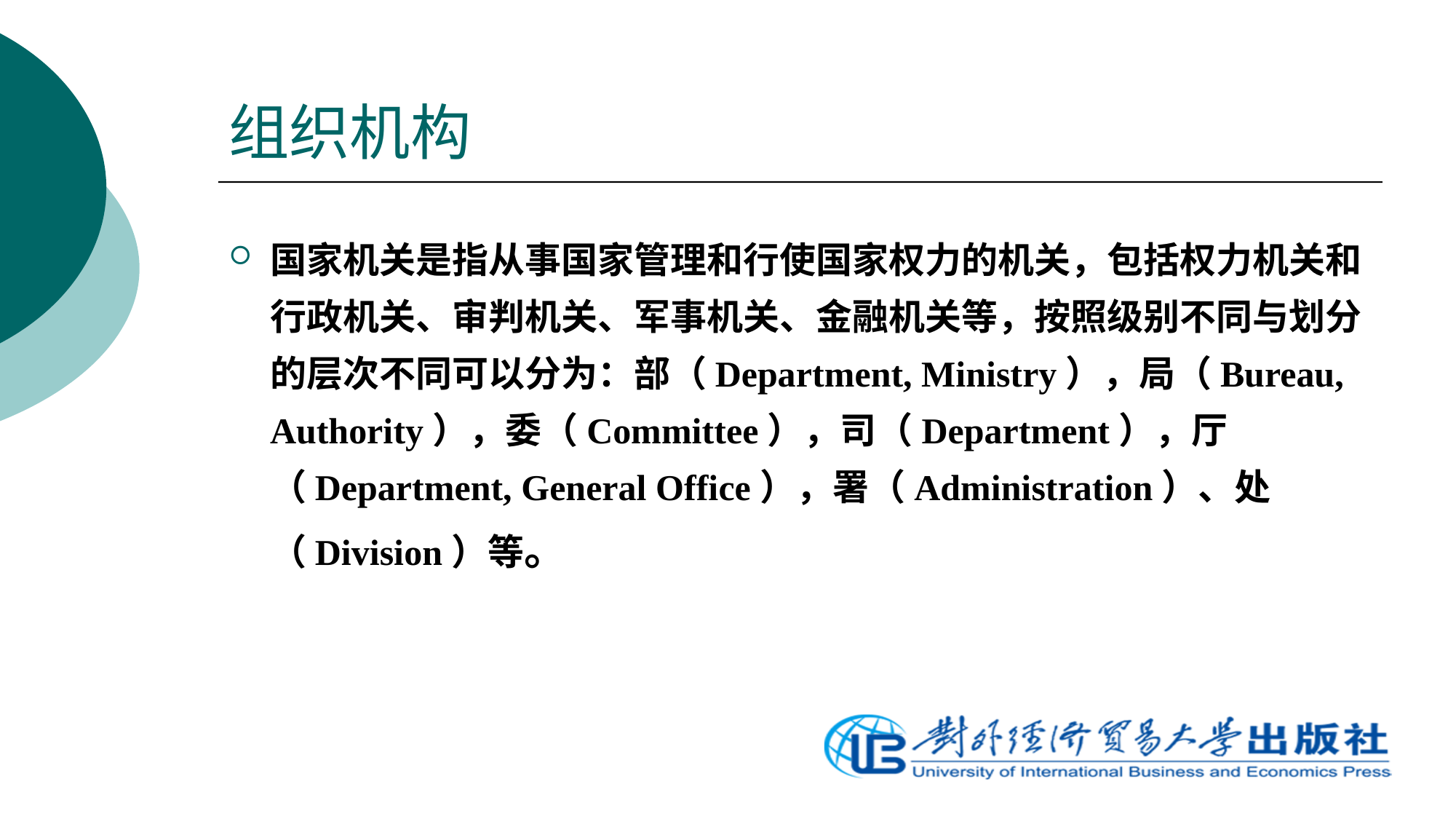

# 组织机构
国家机关是指从事国家管理和行使国家权力的机关，包括权力机关和行政机关、审判机关、军事机关、金融机关等，按照级别不同与划分的层次不同可以分为：部（Department, Ministry），局（Bureau, Authority），委（Committee），司（Department），厅（Department, General Office），署（Administration）、处（Division）等。